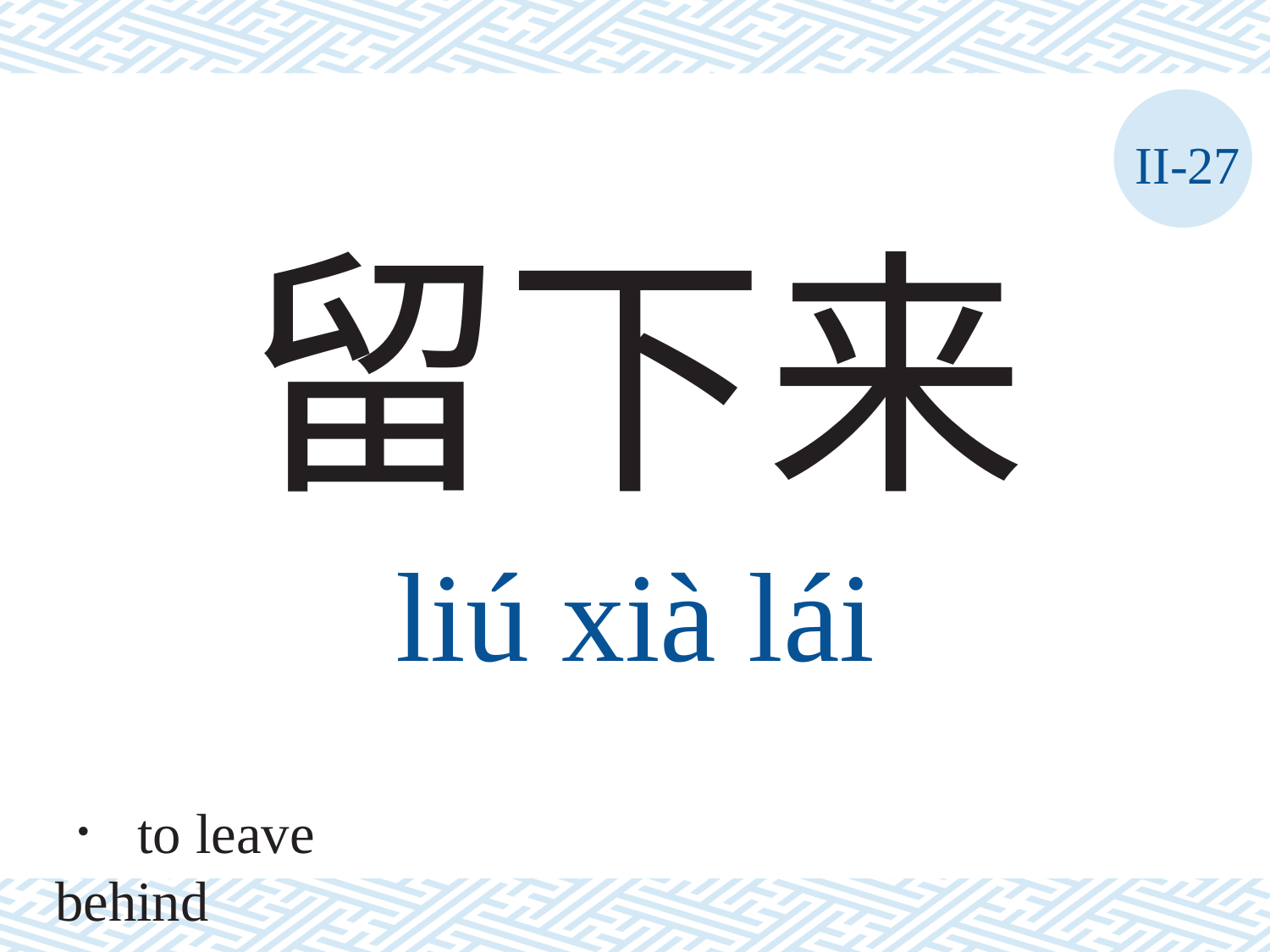

II-27
留下来
liú	xià	lái
． to leave behind